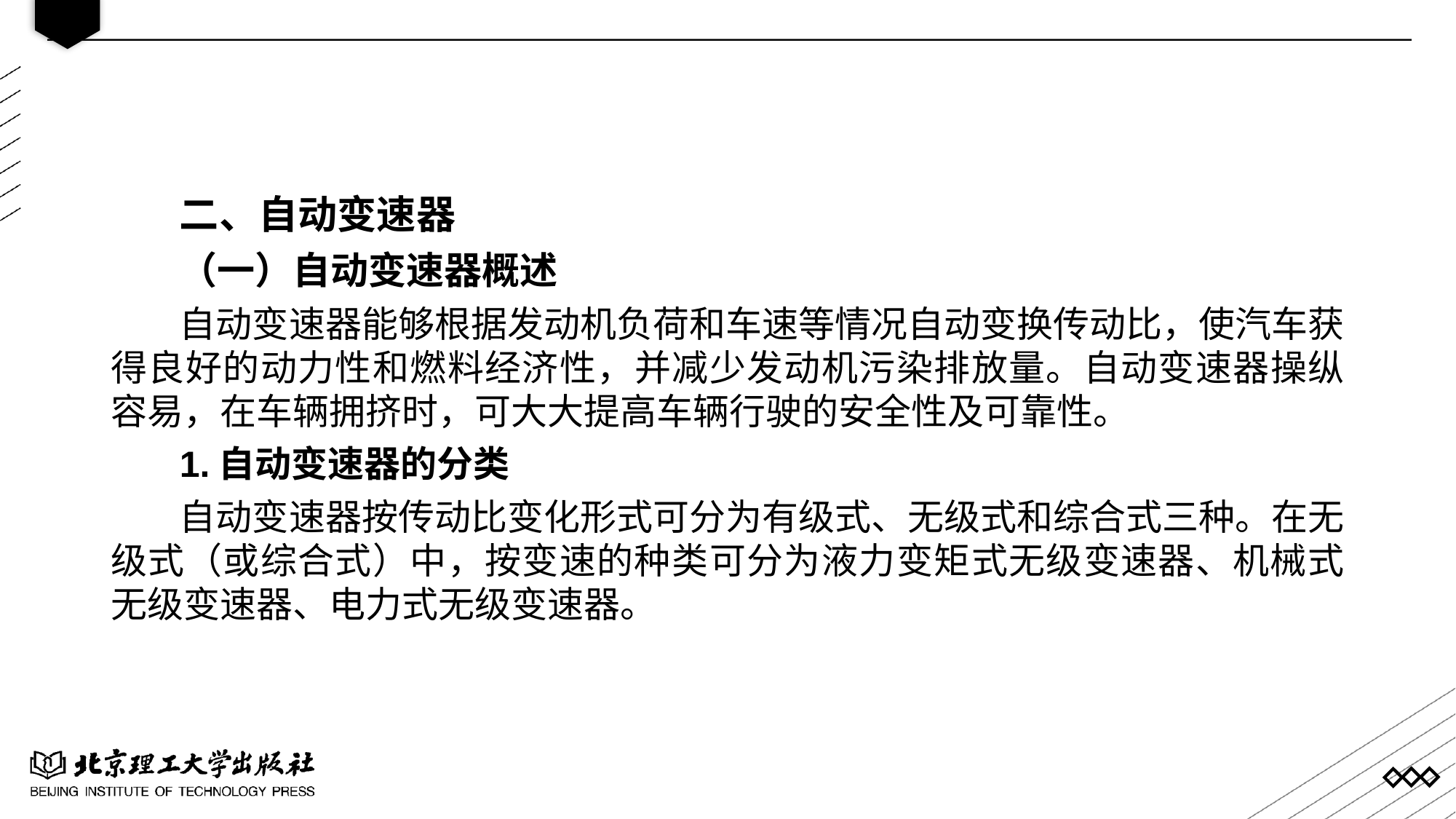

二、自动变速器
（一）自动变速器概述
自动变速器能够根据发动机负荷和车速等情况自动变换传动比，使汽车获得良好的动力性和燃料经济性，并减少发动机污染排放量。自动变速器操纵容易，在车辆拥挤时，可大大提高车辆行驶的安全性及可靠性。
1.自动变速器的分类
自动变速器按传动比变化形式可分为有级式、无级式和综合式三种。在无级式（或综合式）中，按变速的种类可分为液力变矩式无级变速器、机械式无级变速器、电力式无级变速器。